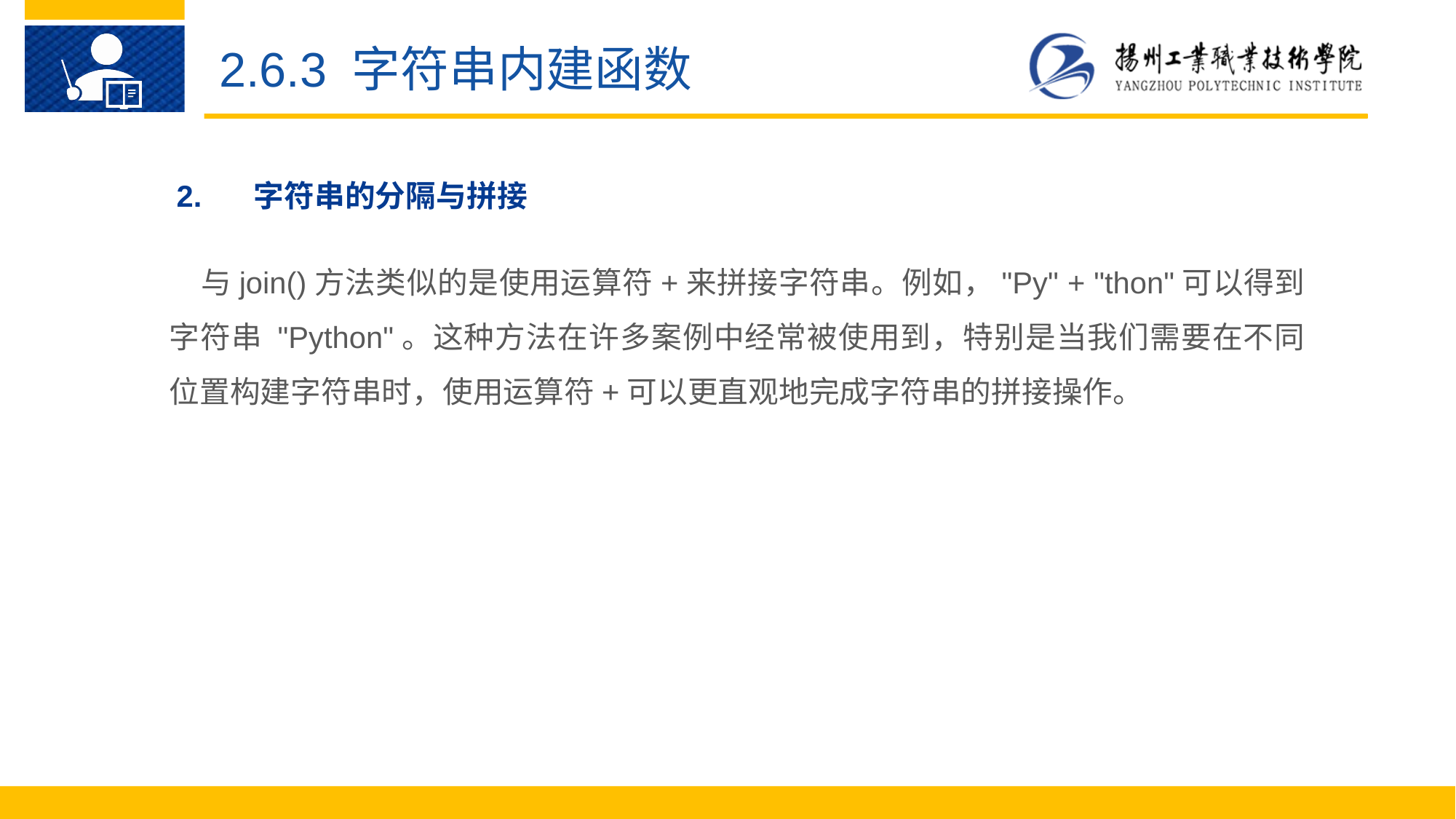

2.6.3 字符串内建函数
2.	字符串的分隔与拼接
与join()方法类似的是使用运算符+来拼接字符串。例如，"Py" + "thon"可以得到字符串 "Python"。这种方法在许多案例中经常被使用到，特别是当我们需要在不同位置构建字符串时，使用运算符+可以更直观地完成字符串的拼接操作。